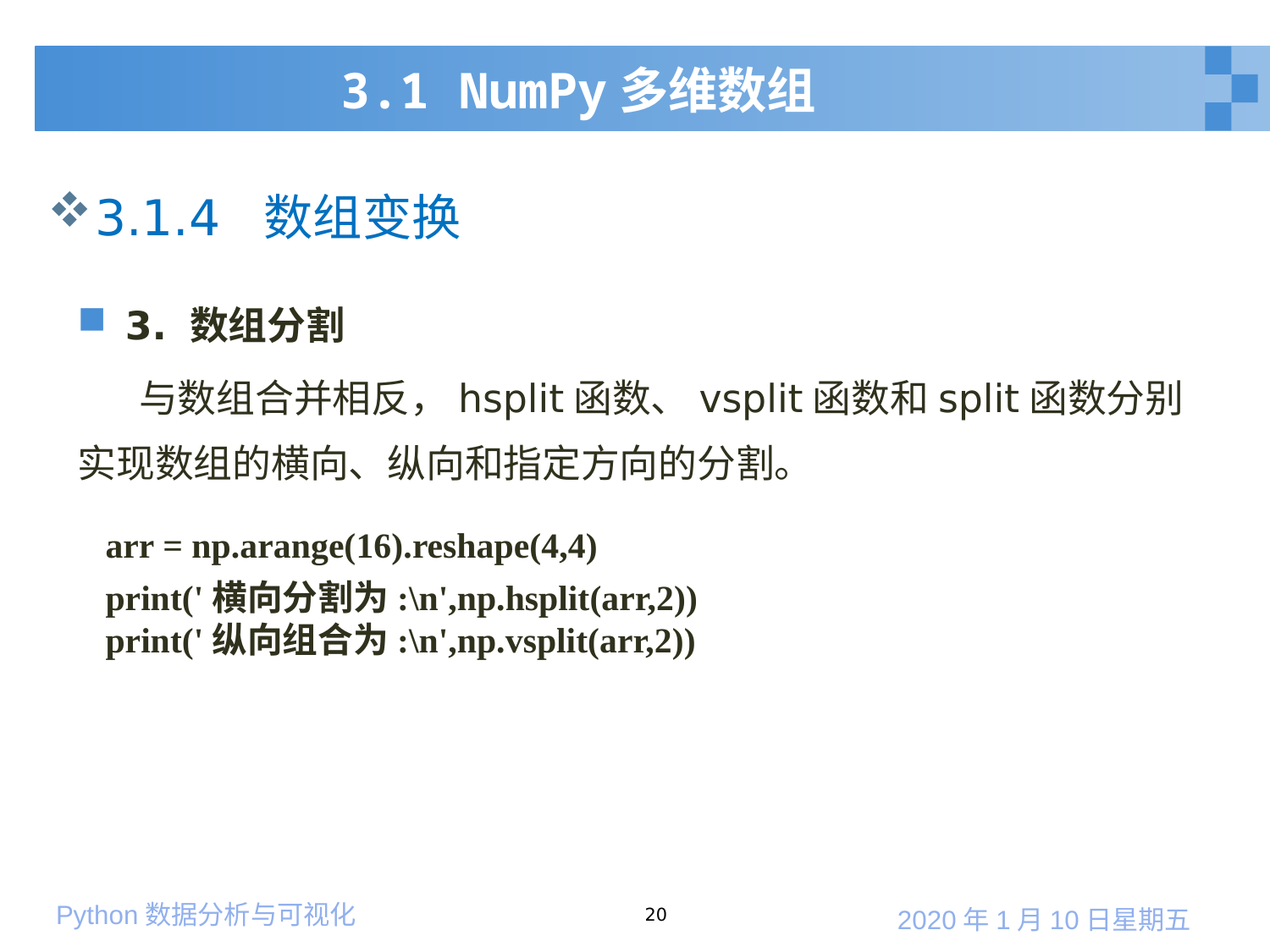

# 3.1 NumPy多维数组
3.1.4  数组变换
3. 数组分割
      与数组合并相反，hsplit函数、vsplit函数和split函数分别实现数组的横向、纵向和指定方向的分割。

arr = np.arange(16).reshape(4,4)
print('横向分割为:\n',np.hsplit(arr,2))
print('纵向组合为:\n',np.vsplit(arr,2))
20
2020年1月10日星期五